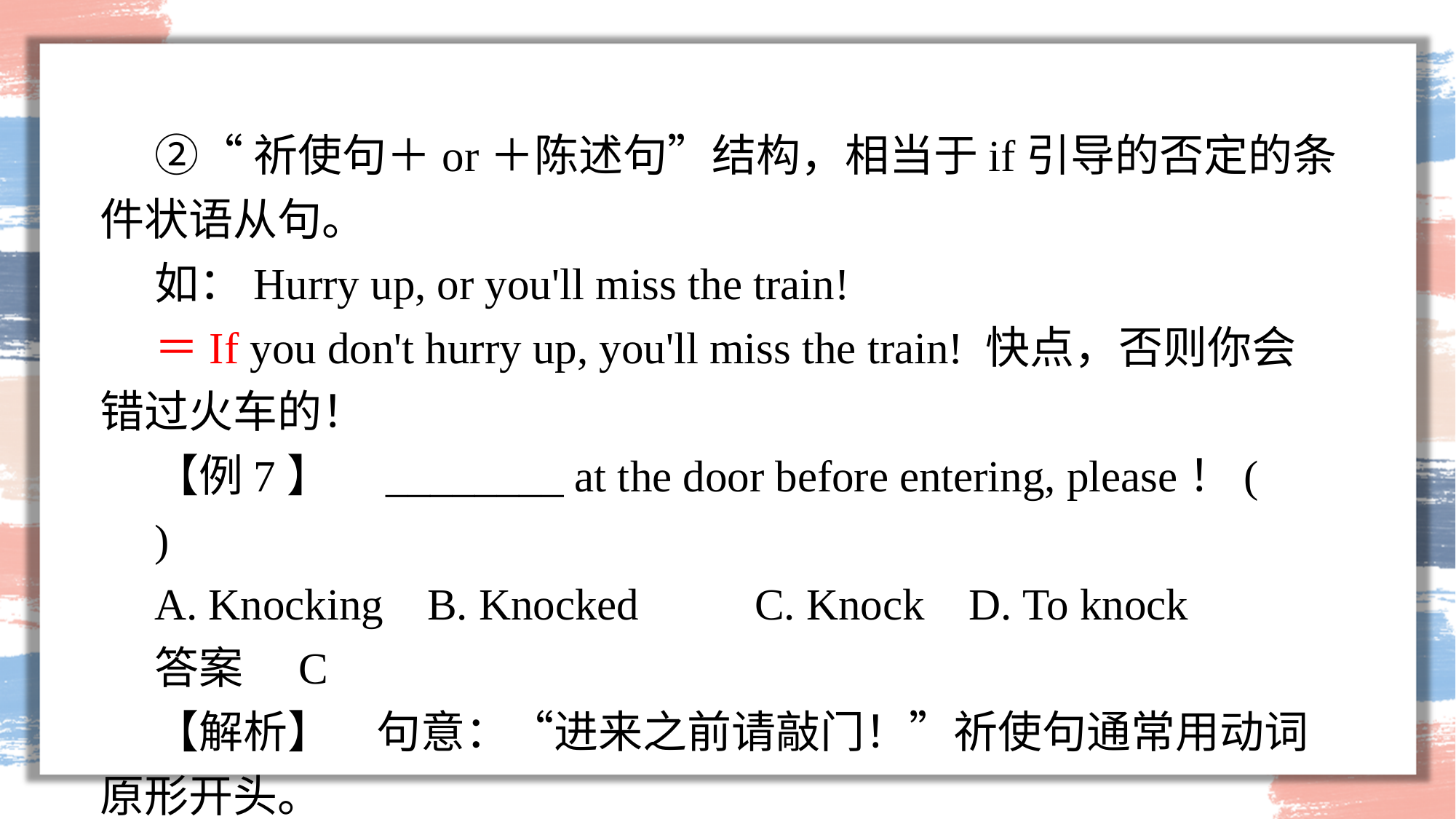

②“祈使句＋or＋陈述句”结构，相当于if引导的否定的条件状语从句。
如：Hurry up, or you'll miss the train!
＝If you don't hurry up, you'll miss the train! 快点，否则你会错过火车的！
【例7】　________ at the door before entering, please！(　　)
A. Knocking  	B. Knocked  	C. Knock    D. To knock
答案　C
【解析】　句意：“进来之前请敲门！”祈使句通常用动词原形开头。